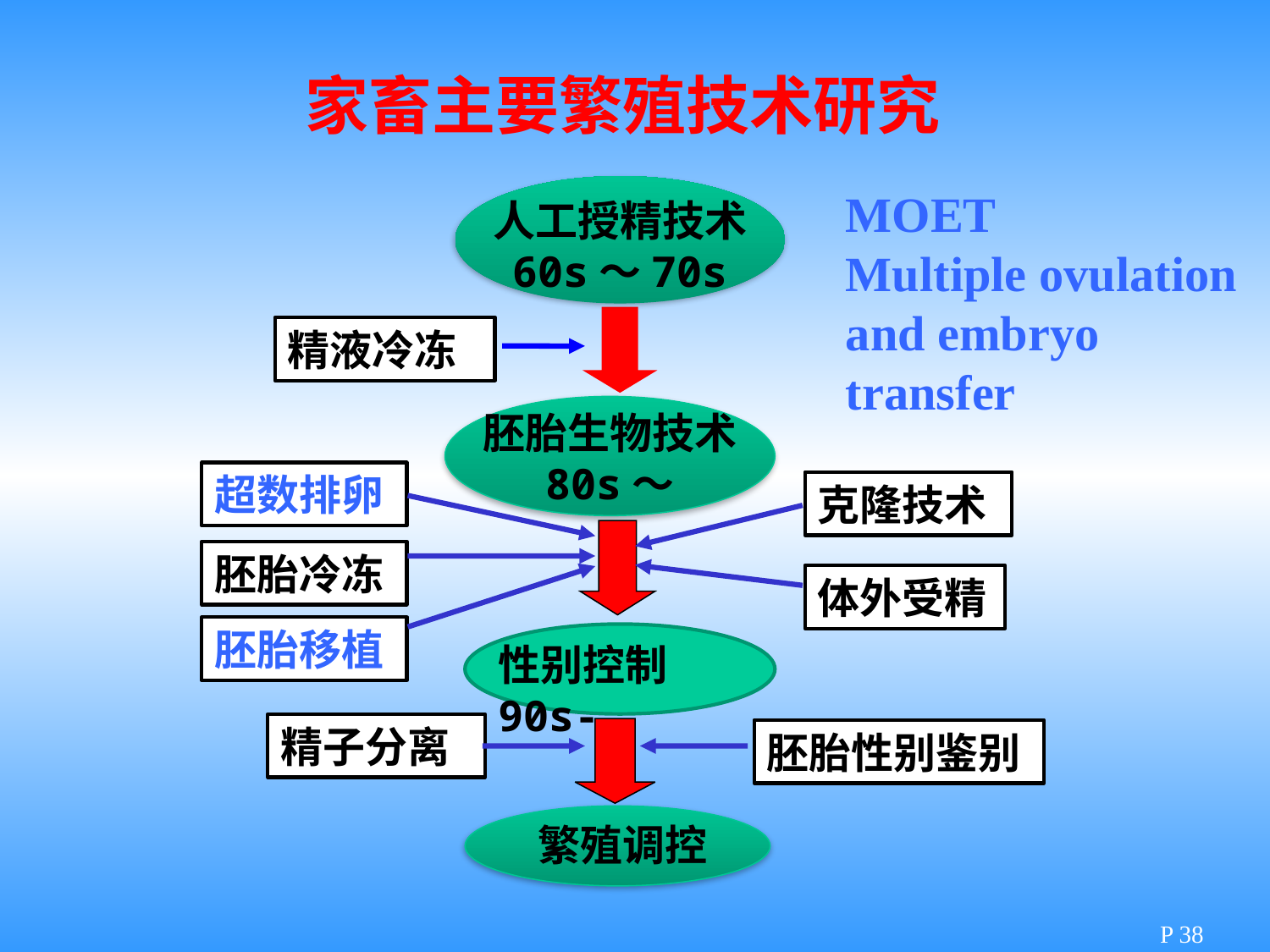

家畜主要繁殖技术研究

MOET
Multiple ovulation and embryo transfer
人工授精技术
60s～70s

精液冷冻

胚胎生物技术
80s～
超数排卵

克隆技术

胚胎冷冻

体外受精

胚胎移植

性别控制90s-
精子分离

胚胎性别鉴别

繁殖调控
P 38